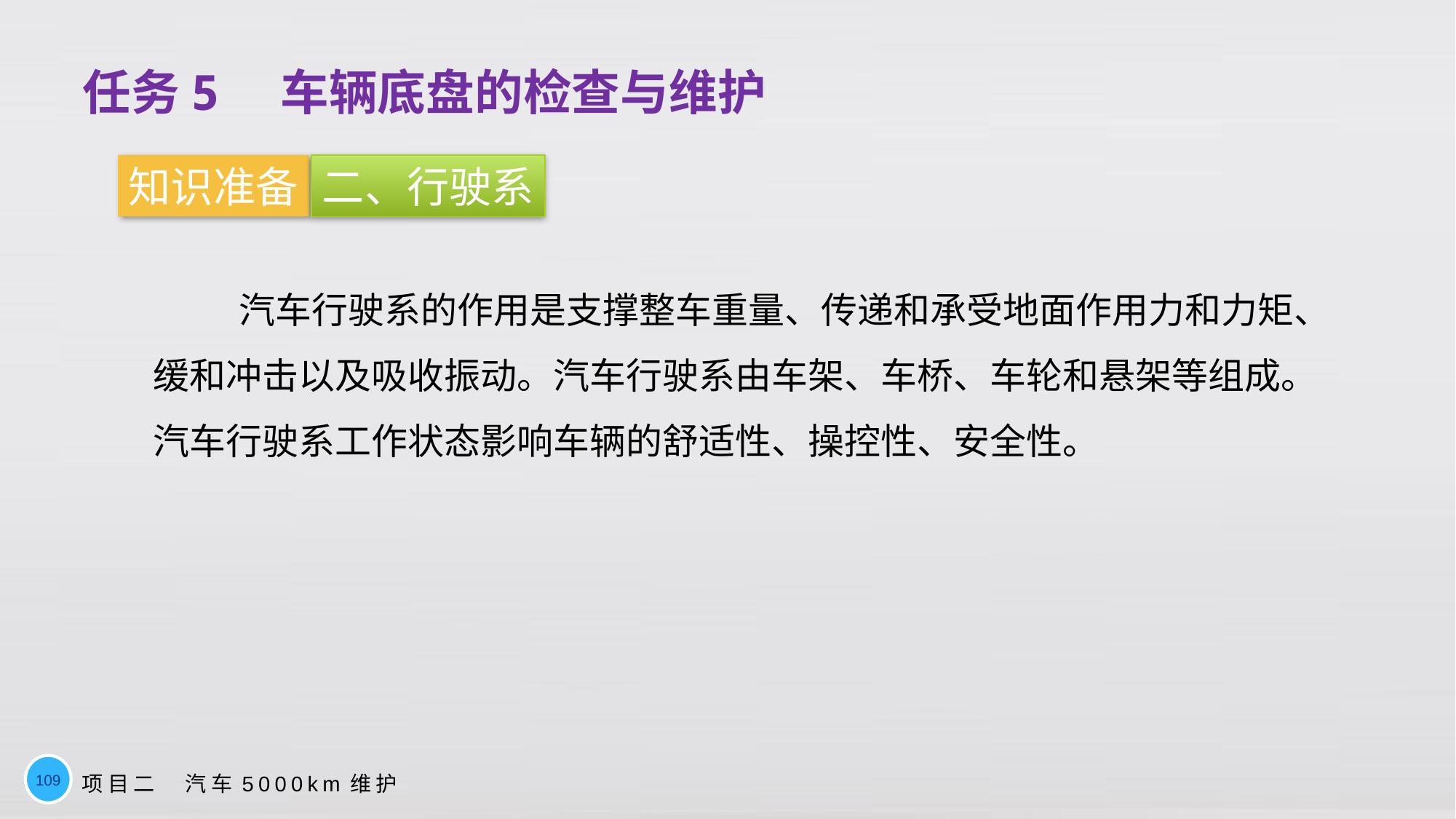

任务5　车辆底盘的检查与维护
知识准备
二、行驶系
汽车行驶系的作用是支撑整车重量、传递和承受地面作用力和力矩、缓和冲击以及吸收振动。汽车行驶系由车架、车桥、车轮和悬架等组成。汽车行驶系工作状态影响车辆的舒适性、操控性、安全性。
109